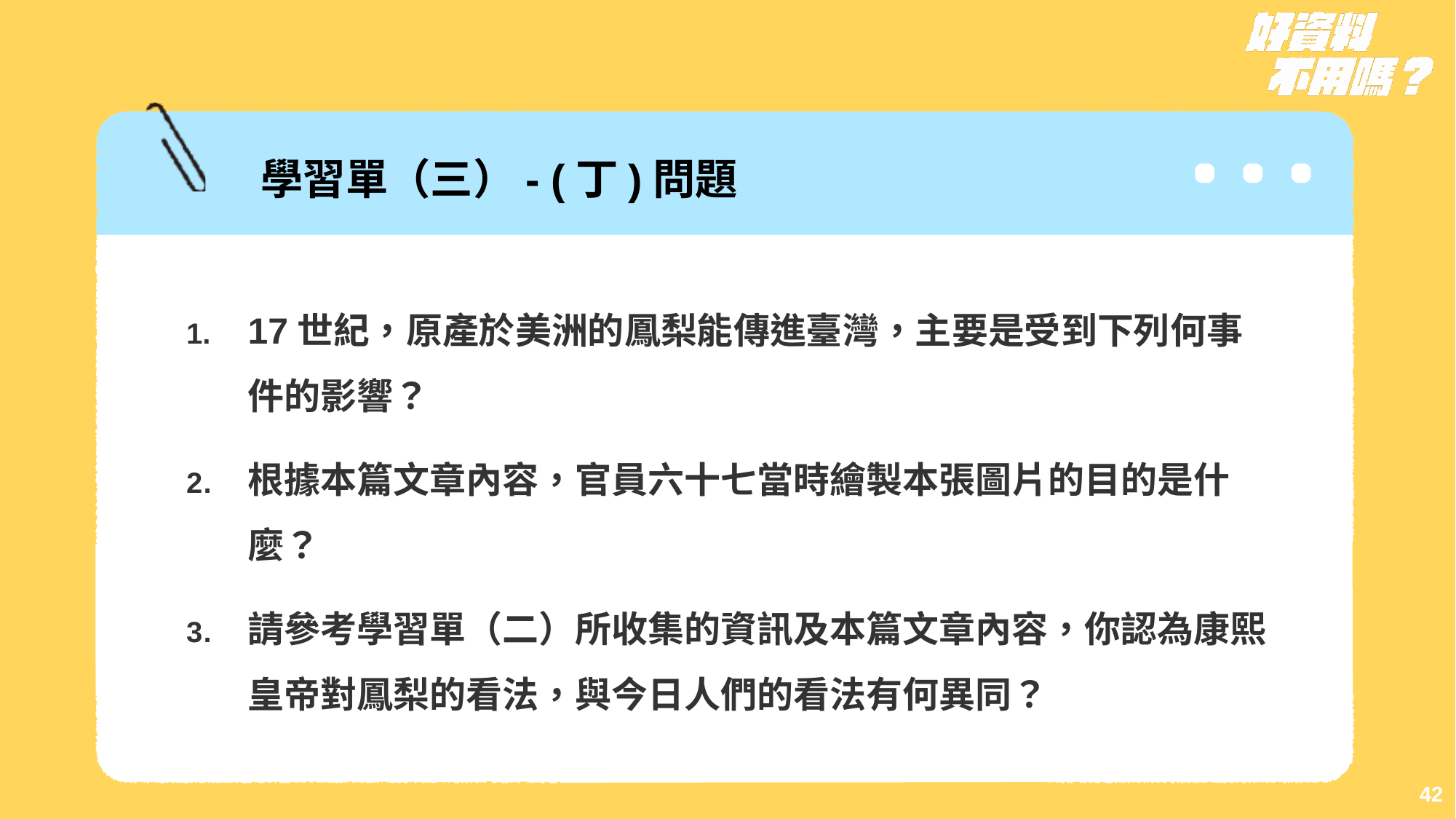

學習單（三）- (丁)問題
17世紀，原產於美洲的鳳梨能傳進臺灣，主要是受到下列何事件的影響？
根據本篇文章內容，官員六十七當時繪製本張圖片的目的是什麼？
請參考學習單（二）所收集的資訊及本篇文章內容，你認為康熙皇帝對鳳梨的看法，與今日人們的看法有何異同？